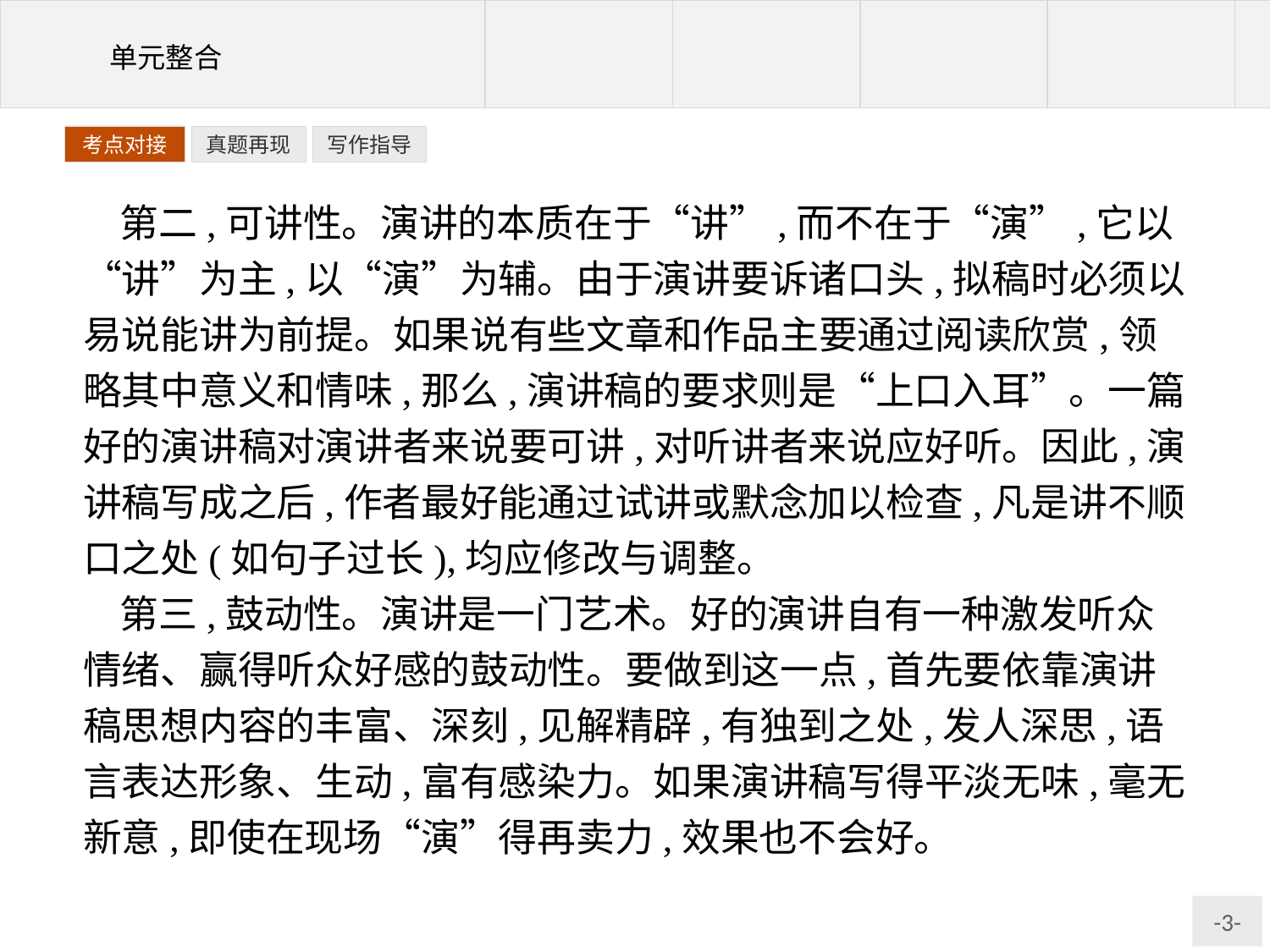

写作指导
考点对接
真题再现
第二,可讲性。演讲的本质在于“讲”,而不在于“演”,它以“讲”为主,以“演”为辅。由于演讲要诉诸口头,拟稿时必须以易说能讲为前提。如果说有些文章和作品主要通过阅读欣赏,领略其中意义和情味,那么,演讲稿的要求则是“上口入耳”。一篇好的演讲稿对演讲者来说要可讲,对听讲者来说应好听。因此,演讲稿写成之后,作者最好能通过试讲或默念加以检查,凡是讲不顺口之处(如句子过长),均应修改与调整。
第三,鼓动性。演讲是一门艺术。好的演讲自有一种激发听众情绪、赢得听众好感的鼓动性。要做到这一点,首先要依靠演讲稿思想内容的丰富、深刻,见解精辟,有独到之处,发人深思,语言表达形象、生动,富有感染力。如果演讲稿写得平淡无味,毫无新意,即使在现场“演”得再卖力,效果也不会好。